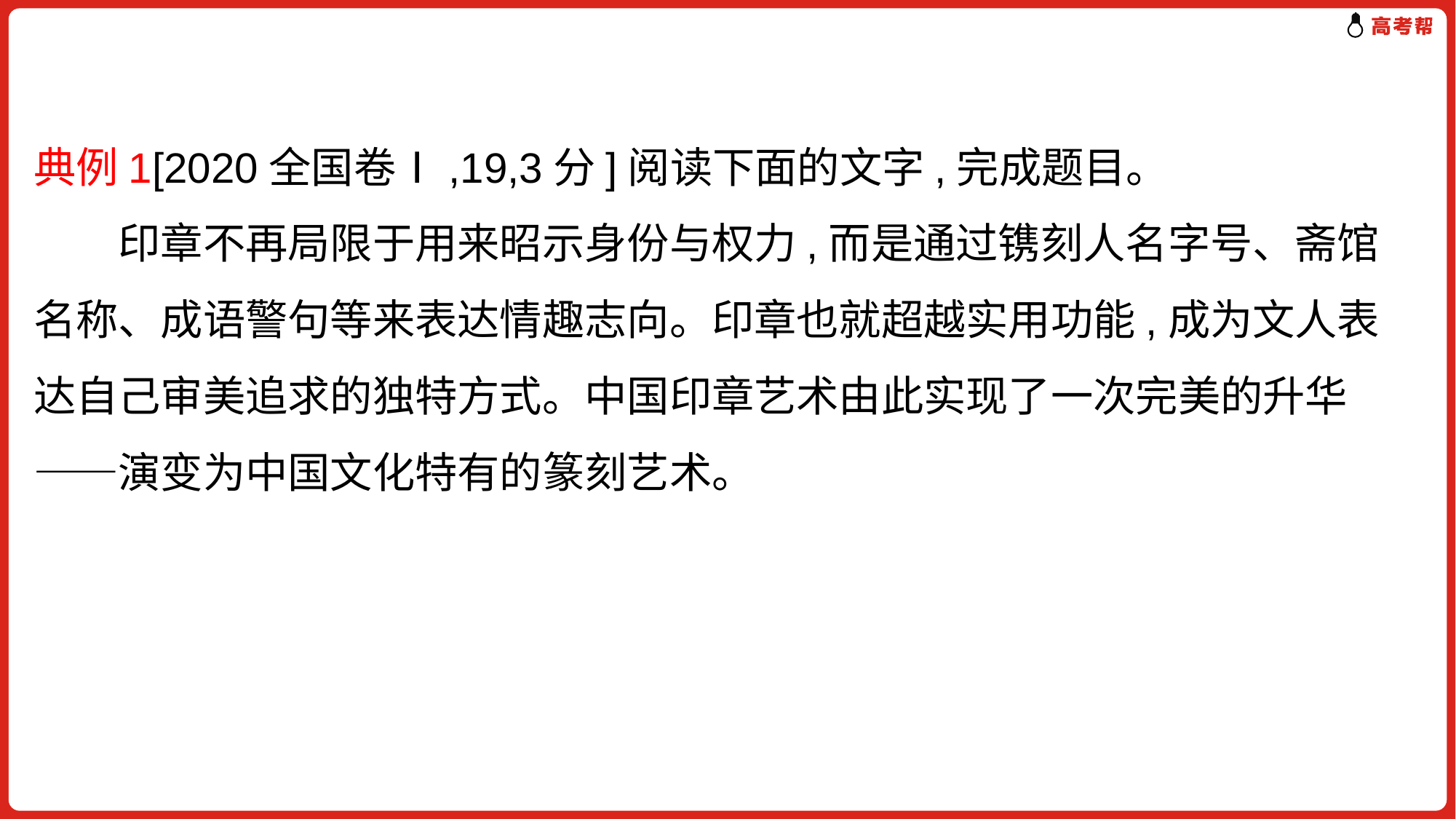

典例1[2020全国卷Ⅰ,19,3分]阅读下面的文字,完成题目。
　　印章不再局限于用来昭示身份与权力,而是通过镌刻人名字号、斋馆名称、成语警句等来表达情趣志向。印章也就超越实用功能,成为文人表达自己审美追求的独特方式。中国印章艺术由此实现了一次完美的升华——演变为中国文化特有的篆刻艺术。